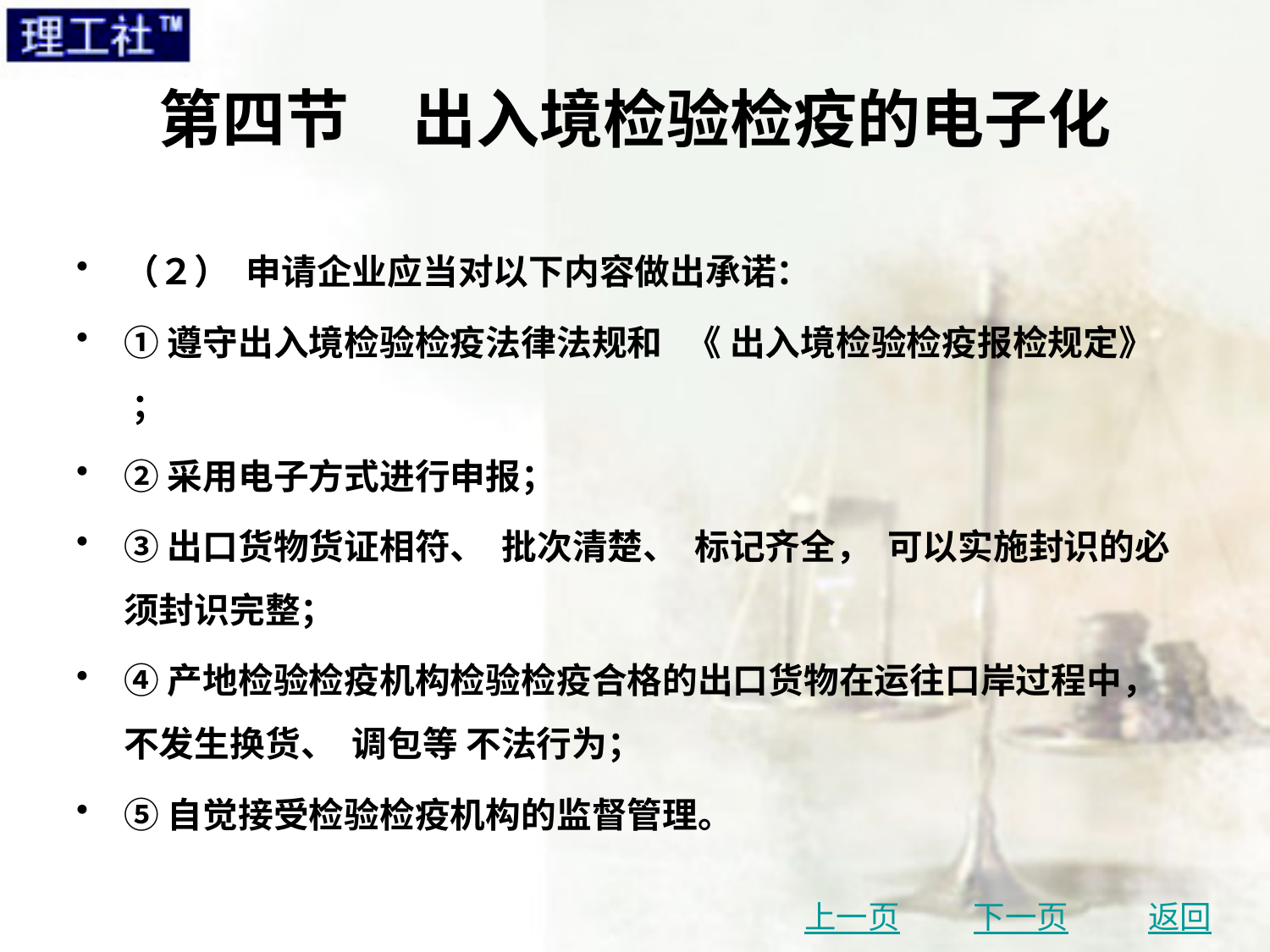

# 第四节　出入境检验检疫的电子化
（２）  申请企业应当对以下内容做出承诺：
①遵守出入境检验检疫法律法规和   《 出入境检验检疫报检规定》 ；
②采用电子方式进行申报；
③出口货物货证相符、  批次清楚、  标记齐全，  可以实施封识的必须封识完整；
④产地检验检疫机构检验检疫合格的出口货物在运往口岸过程中，   不发生换货、  调包等 不法行为；
⑤自觉接受检验检疫机构的监督管理。

上一页
下一页
返回